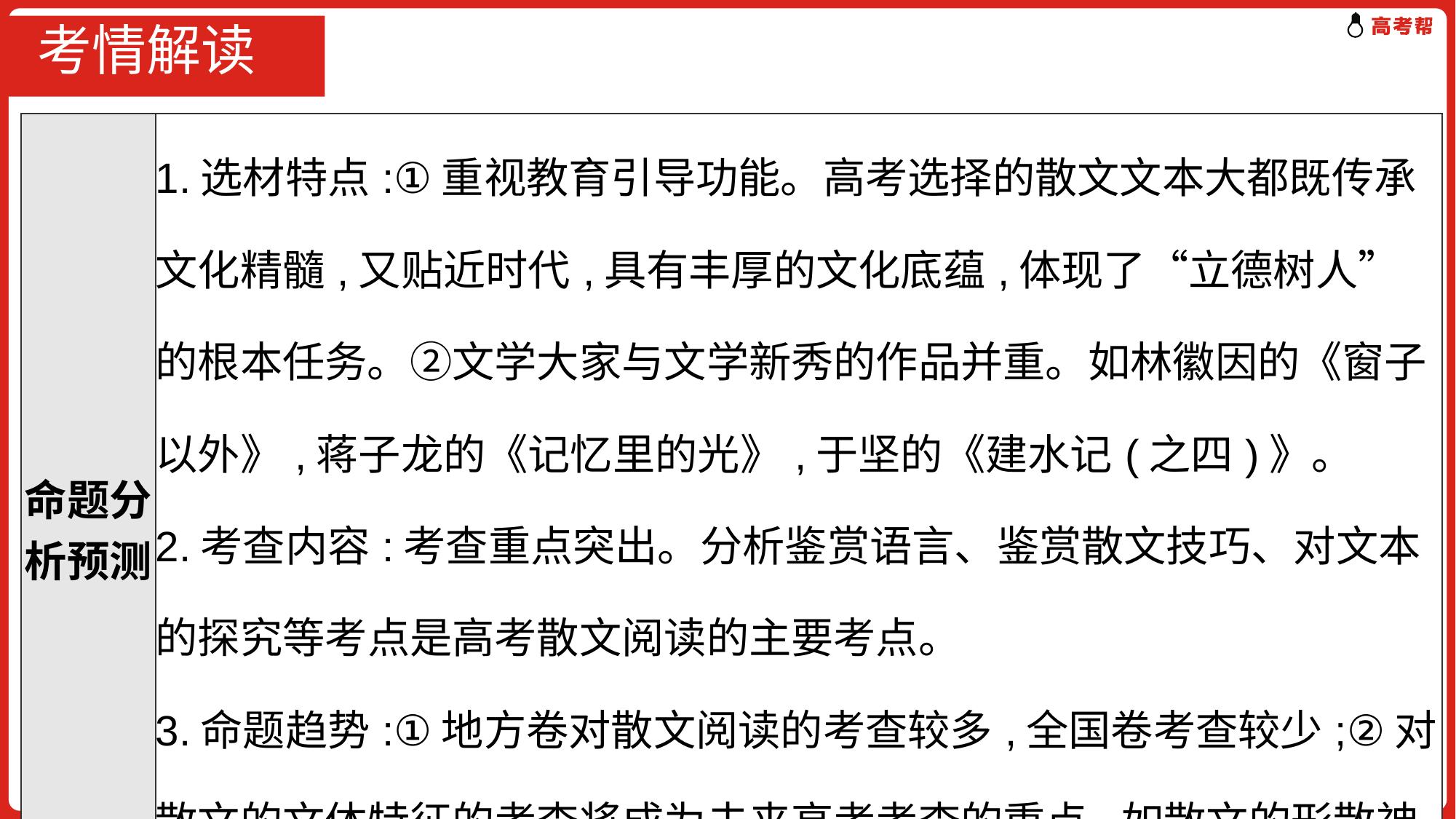

# 考情解读
| 命题分析预测 | 1.选材特点:①重视教育引导功能。高考选择的散文文本大都既传承文化精髓,又贴近时代,具有丰厚的文化底蕴,体现了“立德树人”的根本任务。②文学大家与文学新秀的作品并重。如林徽因的《窗子以外》,蒋子龙的《记忆里的光》,于坚的《建水记(之四)》。 2.考查内容:考查重点突出。分析鉴赏语言、鉴赏散文技巧、对文本的探究等考点是高考散文阅读的主要考点。 3.命题趋势:①地方卷对散文阅读的考查较多,全国卷考查较少;②对散文的文体特征的考查将成为未来高考考查的重点,如散文的形散神聚、语言优美等特征。 |
| --- | --- |